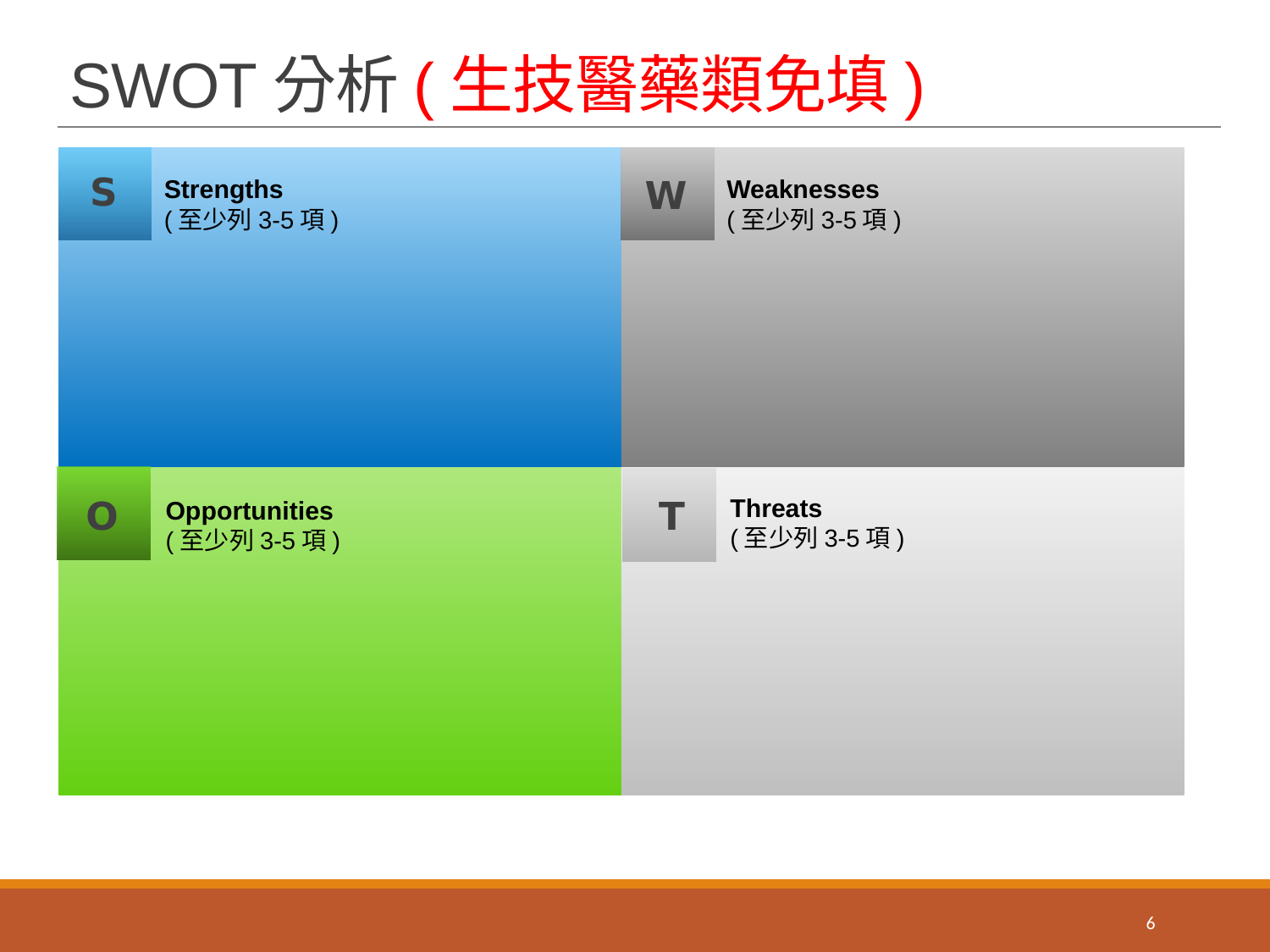

# SWOT分析(生技醫藥類免填)

S

W
Weaknesses
(至少列3-5項)
Strengths
(至少列3-5項)

O

T
Threats
(至少列3-5項)
Opportunities
(至少列3-5項)
6